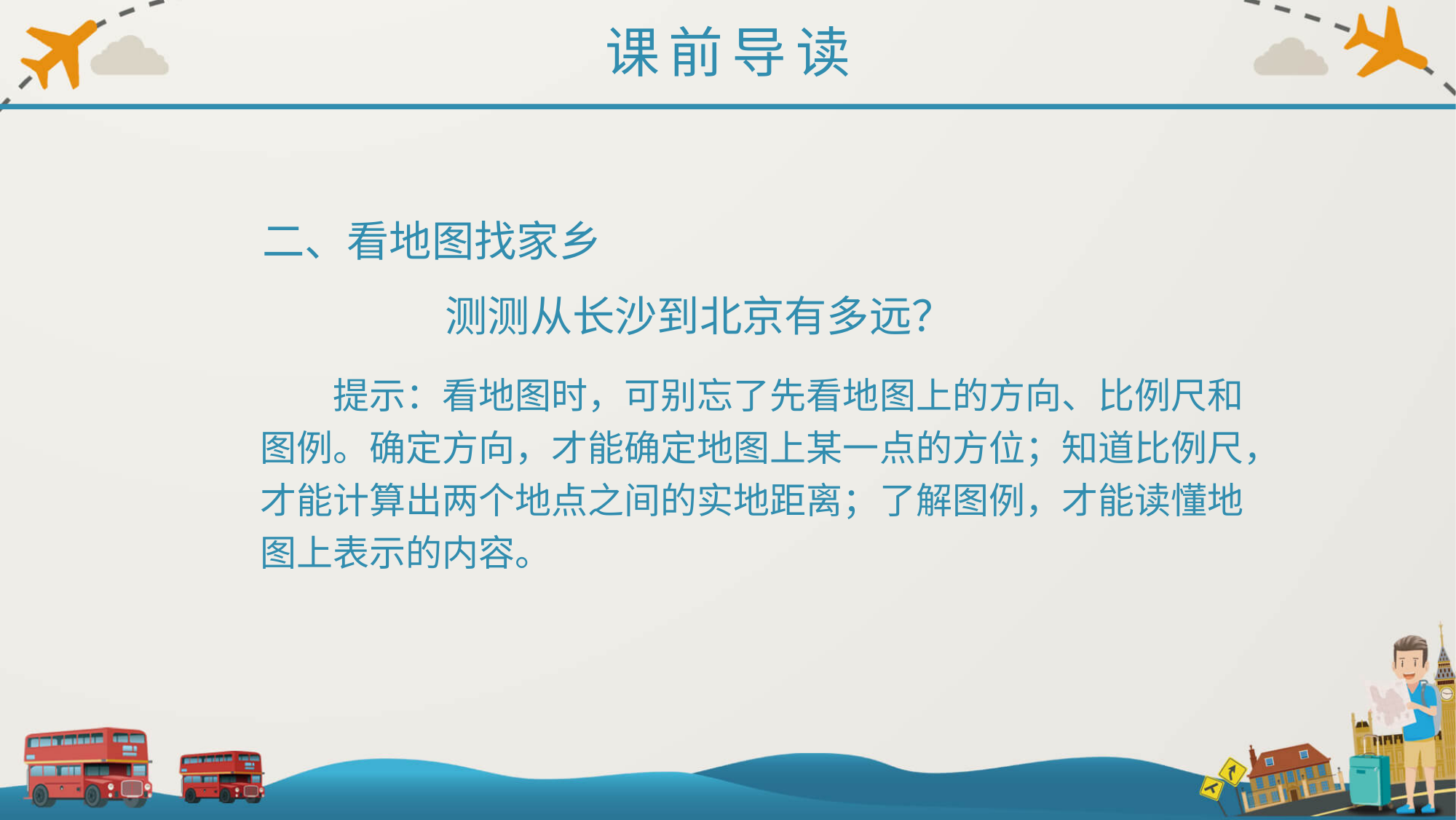

课前导读

二、看地图找家乡
测测从长沙到北京有多远？
　　提示：看地图时，可别忘了先看地图上的方向、比例尺和图例。确定方向，才能确定地图上某一点的方位；知道比例尺，才能计算出两个地点之间的实地距离；了解图例，才能读懂地图上表示的内容。